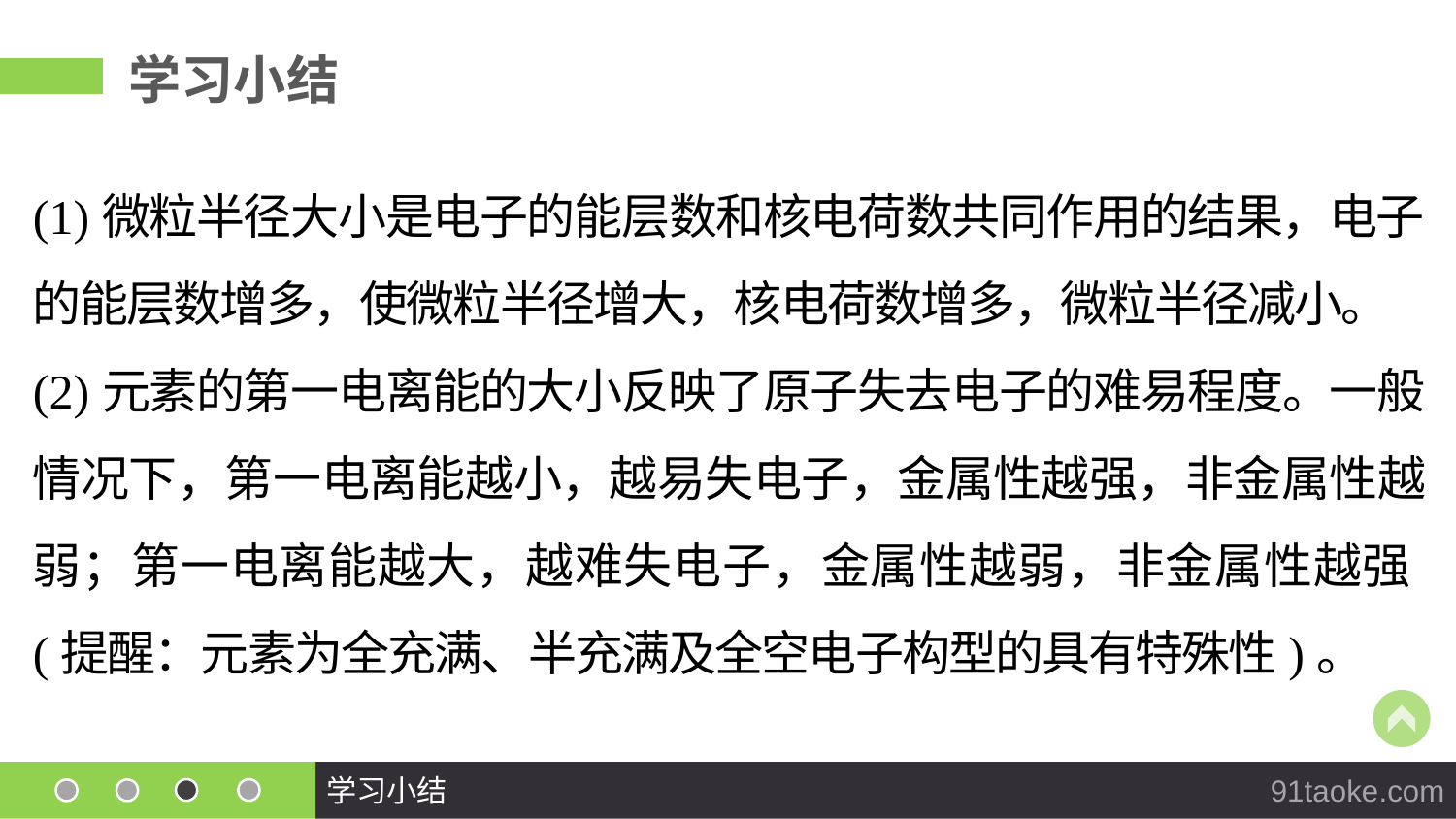

学习小结

(1)微粒半径大小是电子的能层数和核电荷数共同作用的结果，电子的能层数增多，使微粒半径增大，核电荷数增多，微粒半径减小。
(2)元素的第一电离能的大小反映了原子失去电子的难易程度。一般情况下，第一电离能越小，越易失电子，金属性越强，非金属性越弱；第一电离能越大，越难失电子，金属性越弱，非金属性越强(提醒：元素为全充满、半充满及全空电子构型的具有特殊性)。